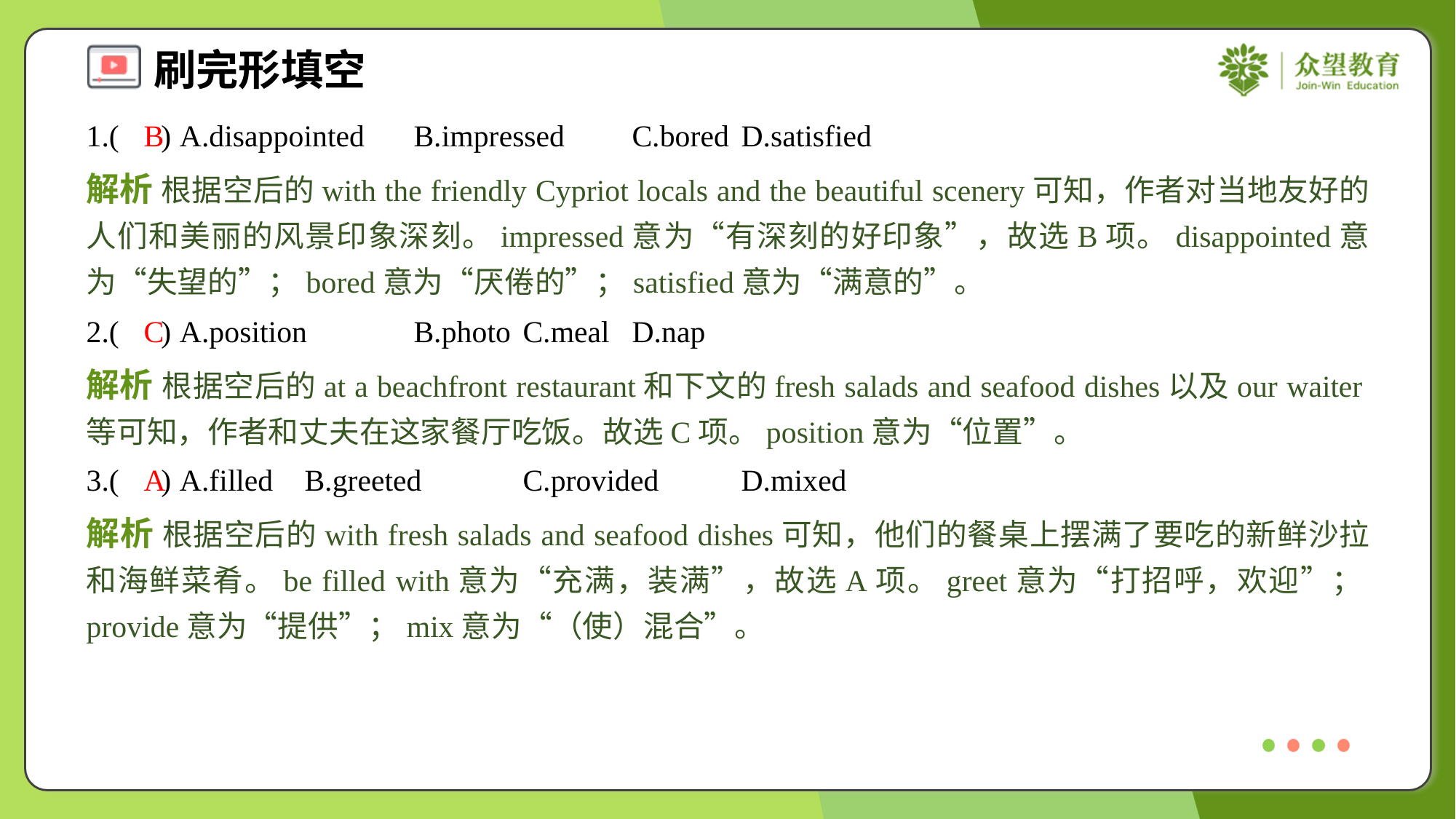

1.(     ) A.disappointed	B.impressed	C.bored	D.satisfied
B
解析 根据空后的with the friendly Cypriot locals and the beautiful scenery可知，作者对当地友好的人们和美丽的风景印象深刻。impressed意为“有深刻的好印象”，故选B项。disappointed意为“失望的”；bored意为“厌倦的”；satisfied意为“满意的”。
2.(     ) A.position	B.photo	C.meal	D.nap
C
解析 根据空后的at a beachfront restaurant和下文的fresh salads and seafood dishes以及our waiter等可知，作者和丈夫在这家餐厅吃饭。故选C项。position意为“位置”。
3.(     ) A.filled	B.greeted	C.provided	D.mixed
A
解析 根据空后的with fresh salads and seafood dishes可知，他们的餐桌上摆满了要吃的新鲜沙拉和海鲜菜肴。be filled with意为“充满，装满”，故选A项。greet意为“打招呼，欢迎”；provide意为“提供”；mix意为“（使）混合”。